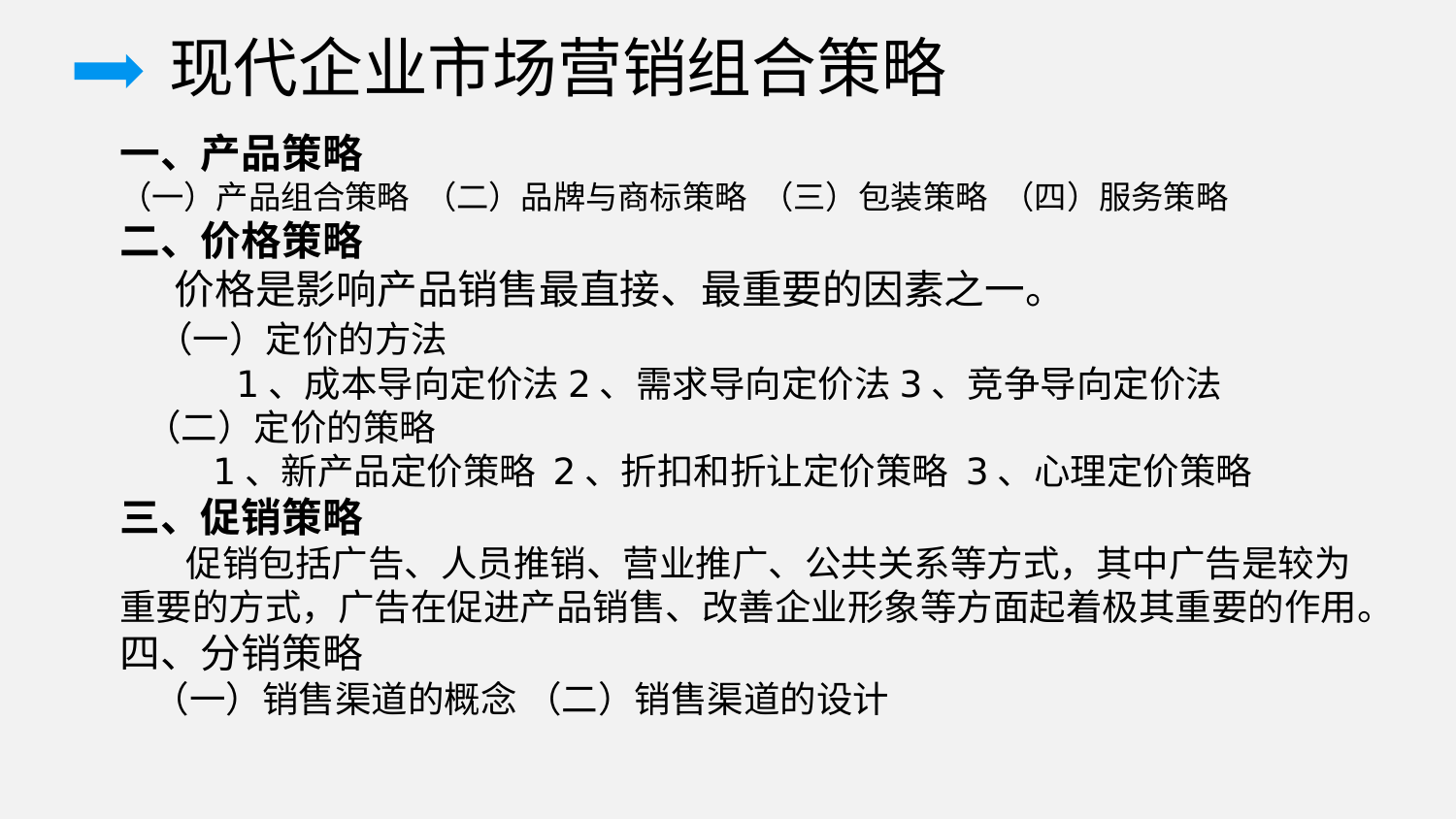

现代企业市场营销组合策略
一、产品策略
（一）产品组合策略  （二）品牌与商标策略  （三）包装策略  （四）服务策略
二、价格策略
     价格是影响产品销售最直接、最重要的因素之一。
   （一）定价的方法
          1、成本导向定价法2、需求导向定价法3、竞争导向定价法
  （二）定价的策略
        1、新产品定价策略 2、折扣和折让定价策略 3、心理定价策略
三、促销策略
       促销包括广告、人员推销、营业推广、公共关系等方式，其中广告是较为重要的方式，广告在促进产品销售、改善企业形象等方面起着极其重要的作用。
四、分销策略
   （一）销售渠道的概念 （二）销售渠道的设计